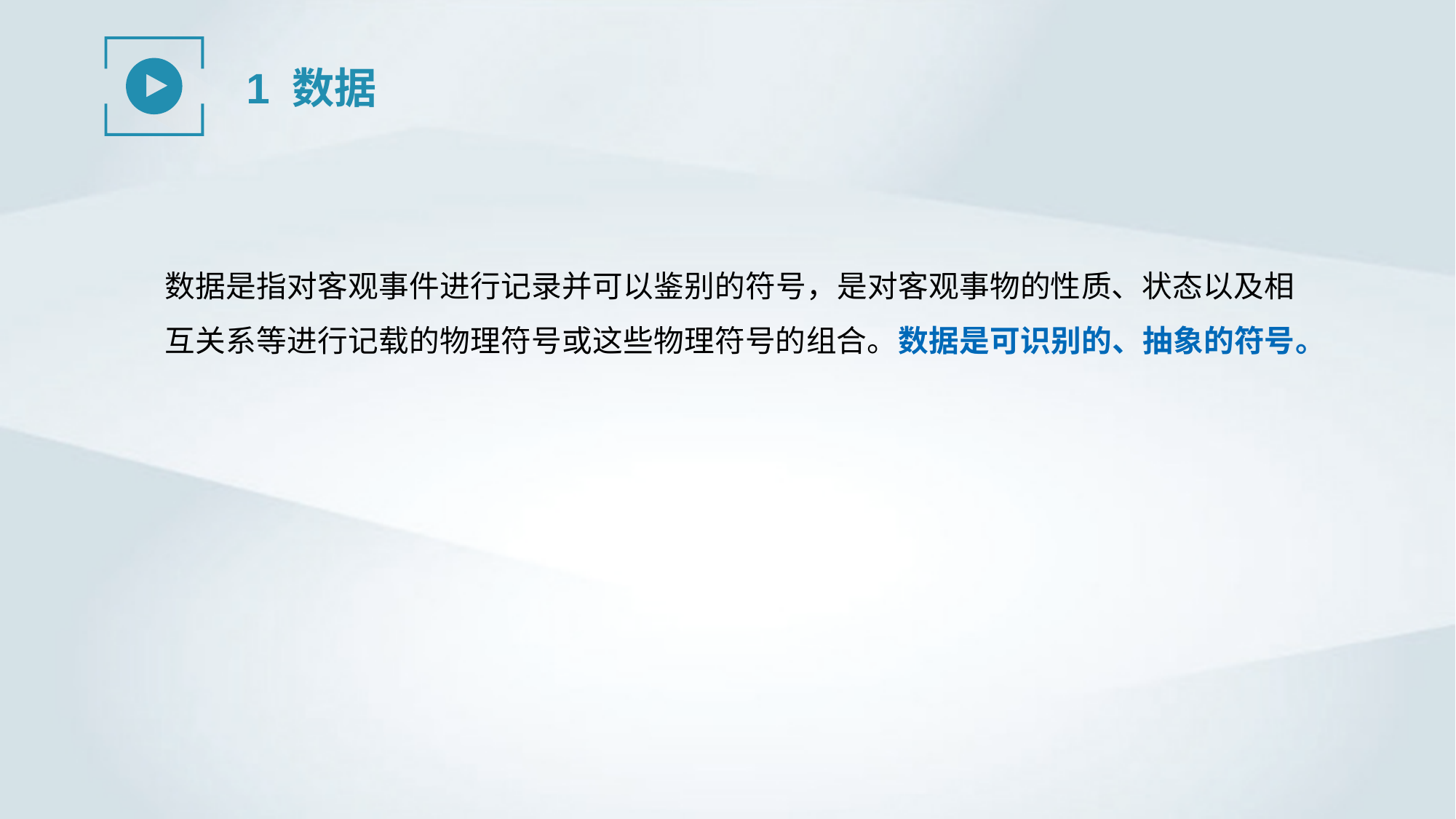

1 数据
数据是指对客观事件进行记录并可以鉴别的符号，是对客观事物的性质、状态以及相互关系等进行记载的物理符号或这些物理符号的组合。数据是可识别的、抽象的符号。